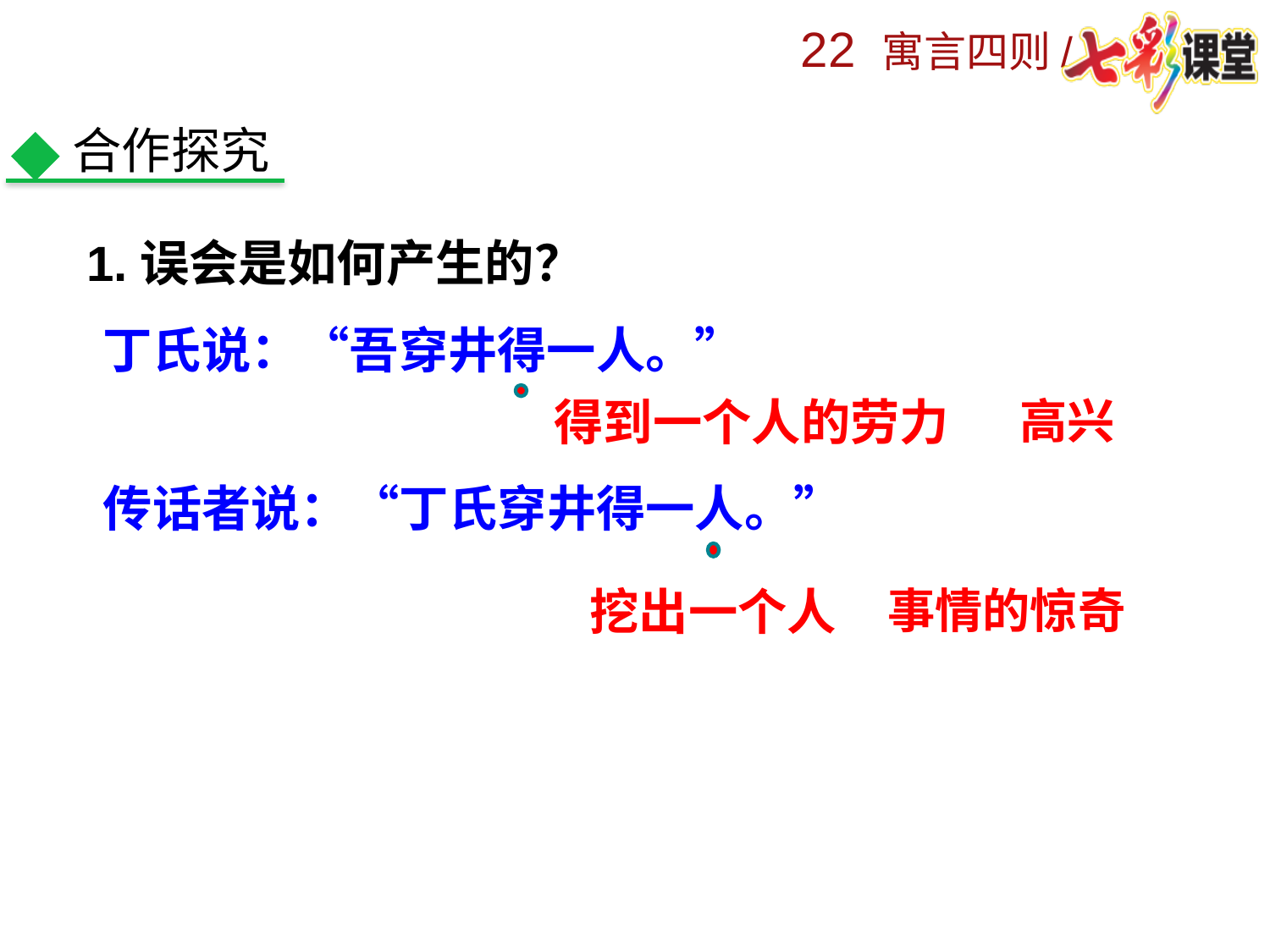

合作探究

1.误会是如何产生的？
丁氏说：“吾穿井得一人。”

得到一个人的劳力
高兴
传话者说：“丁氏穿井得一人。”

挖出一个人
事情的惊奇